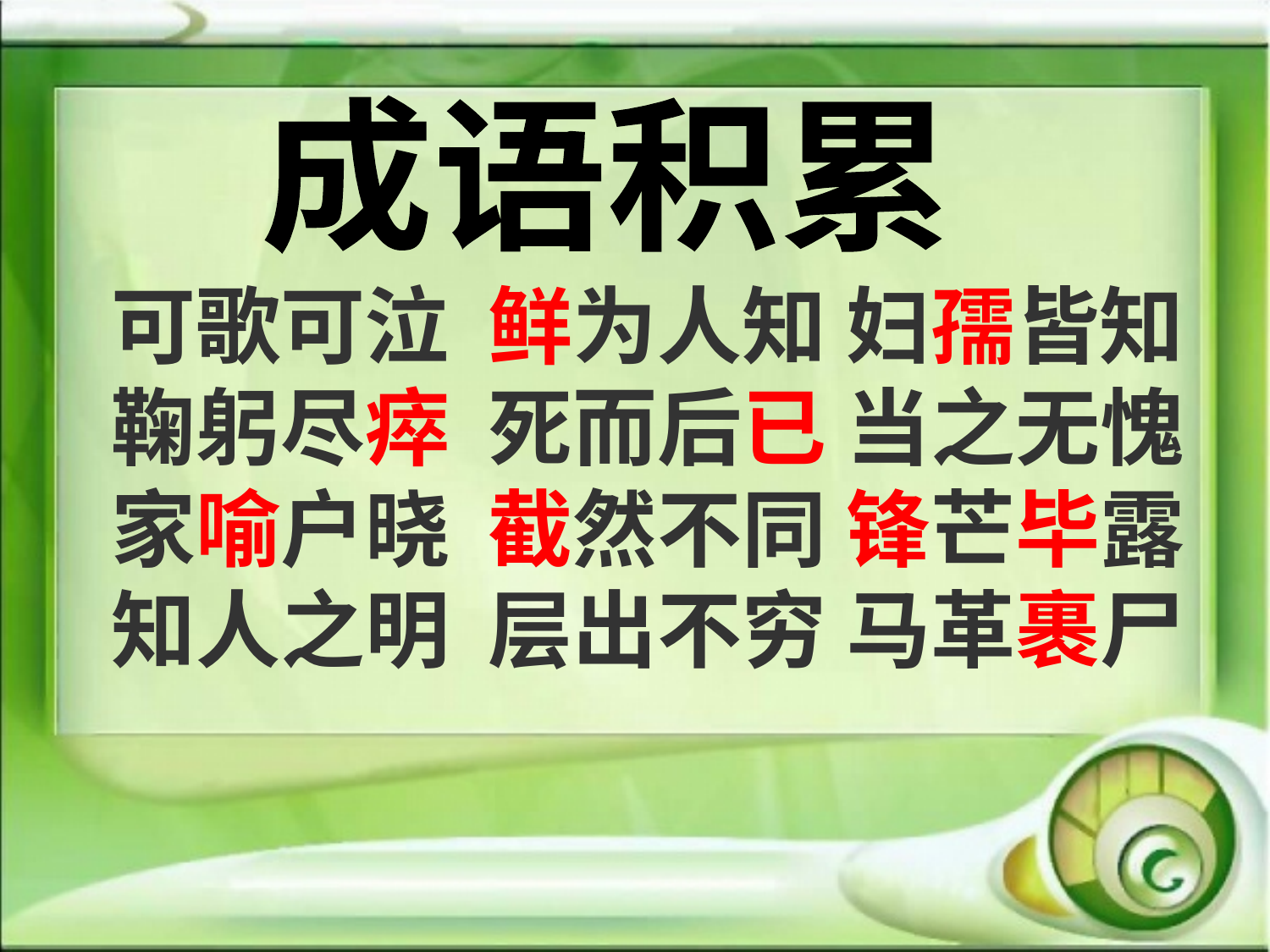

成语积累
可歌可泣  鲜为人知 妇孺皆知
鞠躬尽瘁  死而后已 当之无愧
家喻户晓  截然不同 锋芒毕露
知人之明  层出不穷 马革裹尸